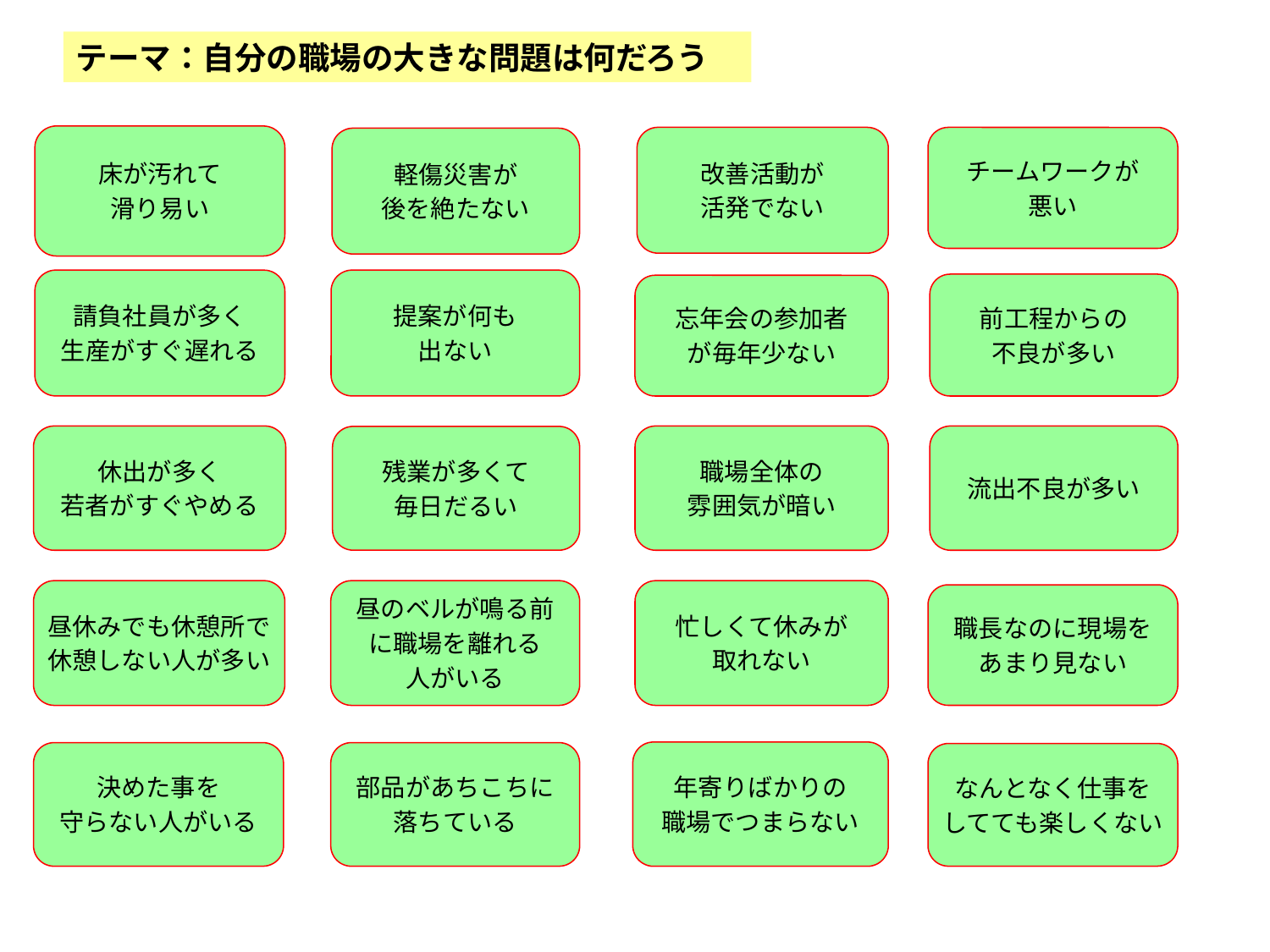

テーマ：自分の職場の大きな問題は何だろう
床が汚れて
滑り易い
改善活動が
活発でない
チームワークが
悪い
軽傷災害が
後を絶たない
請負社員が多く
生産がすぐ遅れる
提案が何も
出ない
前工程からの
不良が多い
忘年会の参加者
が毎年少ない
休出が多く
若者がすぐやめる
職場全体の
雰囲気が暗い
流出不良が多い
残業が多くて
毎日だるい
昼休みでも休憩所で
休憩しない人が多い
昼のベルが鳴る前
に職場を離れる
人がいる
忙しくて休みが
取れない
職長なのに現場を
あまり見ない
年寄りばかりの
職場でつまらない
決めた事を
守らない人がいる
部品があちこちに
落ちている
なんとなく仕事を
してても楽しくない